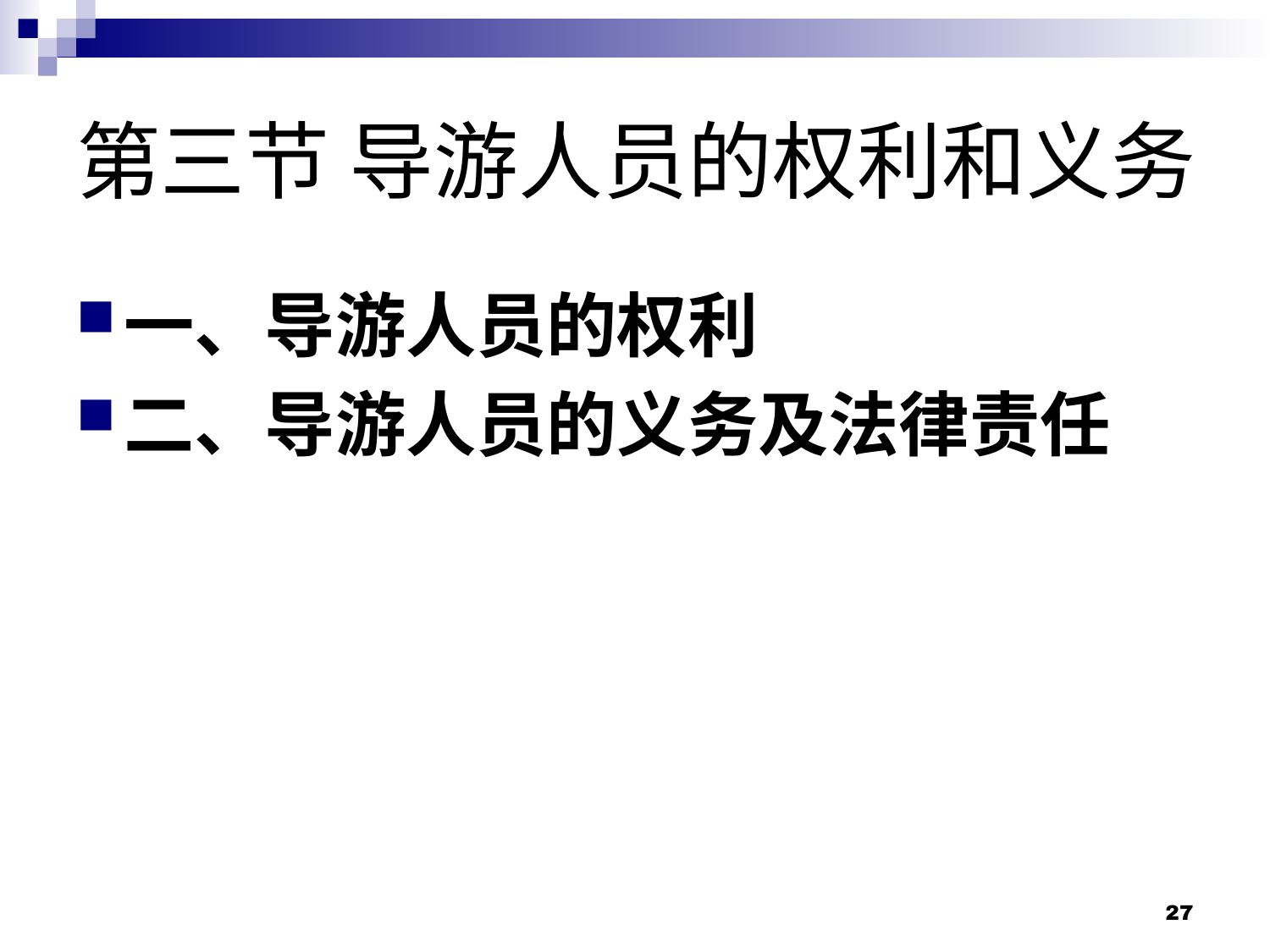

# 第三节 导游人员的权利和义务
一、导游人员的权利
二、导游人员的义务及法律责任
27